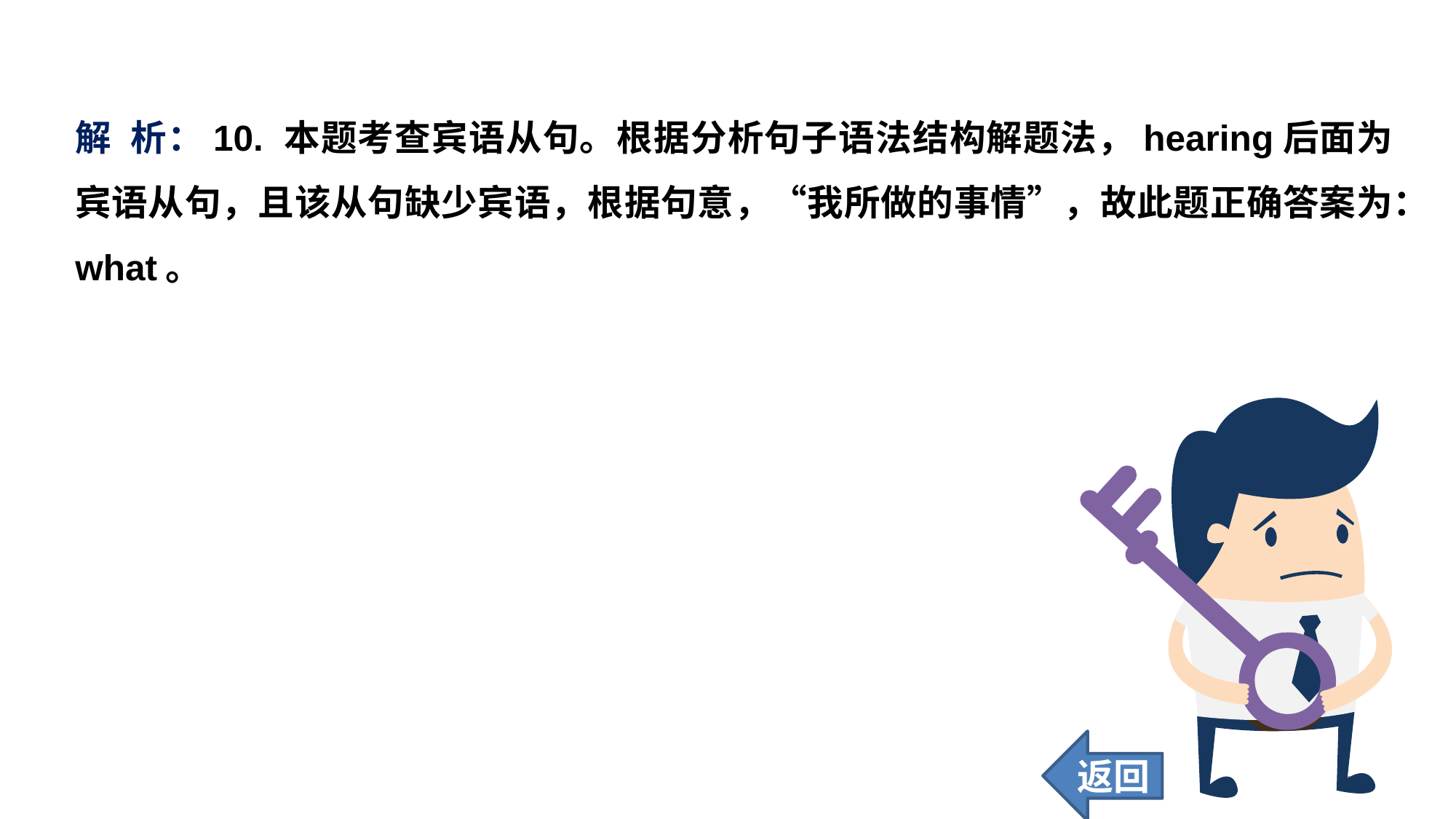

解  析：10. 本题考查宾语从句。根据分析句子语法结构解题法，hearing后面为宾语从句，且该从句缺少宾语，根据句意，“我所做的事情”，故此题正确答案为：what。

返回
122